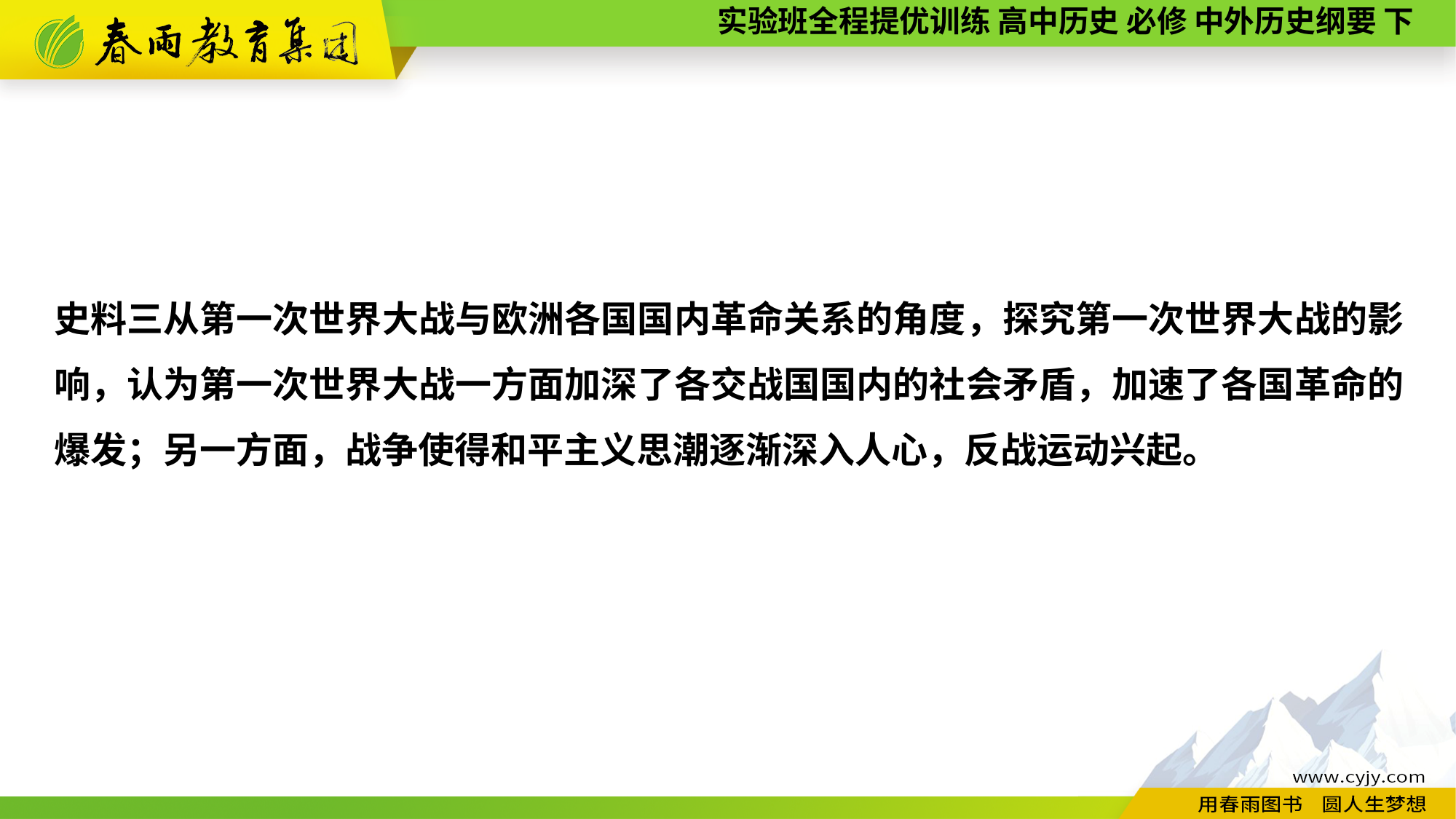

史料三从第一次世界大战与欧洲各国国内革命关系的角度，探究第一次世界大战的影响，认为第一次世界大战一方面加深了各交战国国内的社会矛盾，加速了各国革命的爆发；另一方面，战争使得和平主义思潮逐渐深入人心，反战运动兴起。